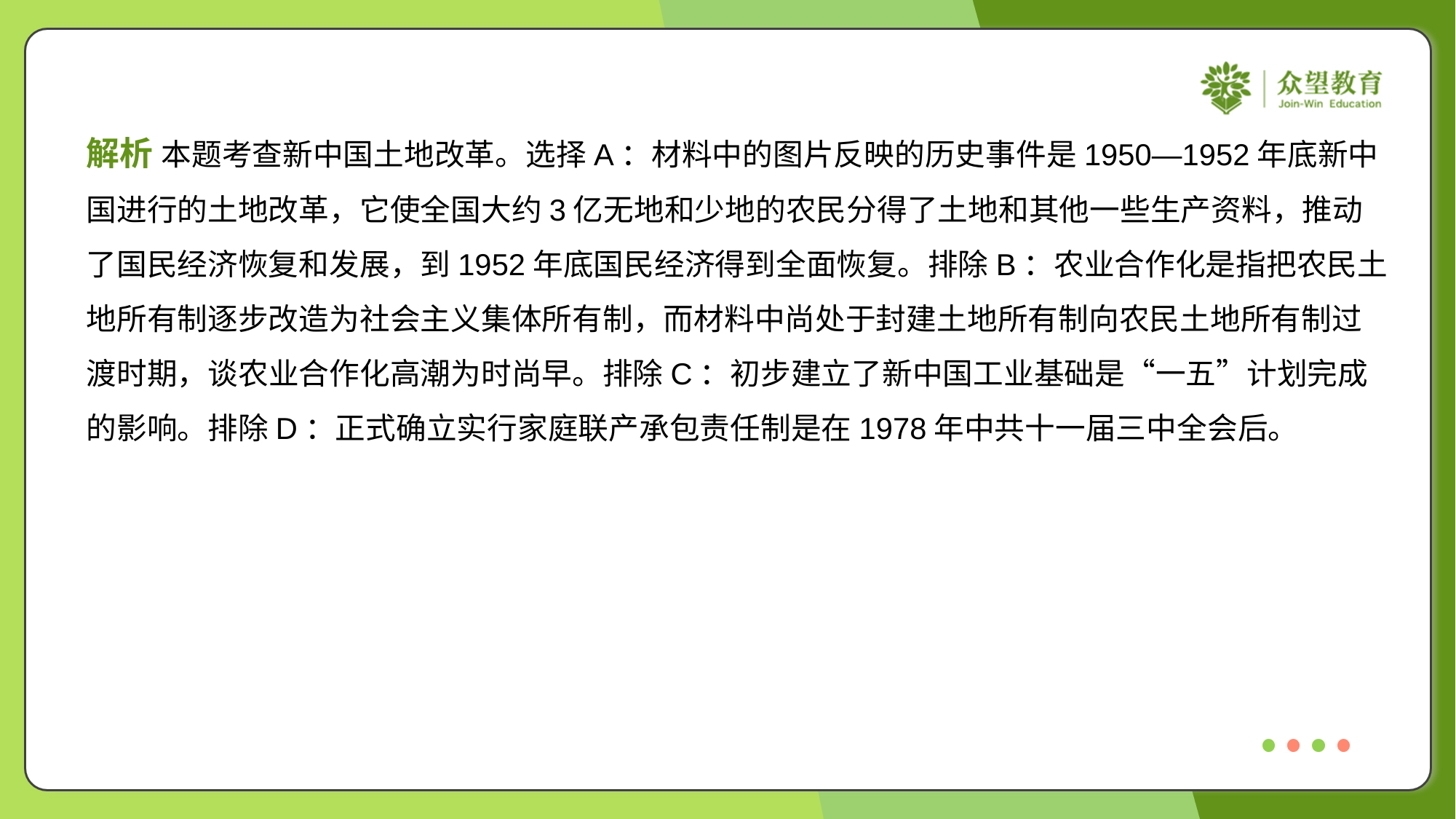

解析 本题考查新中国土地改革。选择A：材料中的图片反映的历史事件是1950—1952年底新中
国进行的土地改革，它使全国大约3亿无地和少地的农民分得了土地和其他一些生产资料，推动
了国民经济恢复和发展，到1952年底国民经济得到全面恢复。排除B：农业合作化是指把农民土
地所有制逐步改造为社会主义集体所有制，而材料中尚处于封建土地所有制向农民土地所有制过
渡时期，谈农业合作化高潮为时尚早。排除C：初步建立了新中国工业基础是“一五”计划完成
的影响。排除D：正式确立实行家庭联产承包责任制是在1978年中共十一届三中全会后。